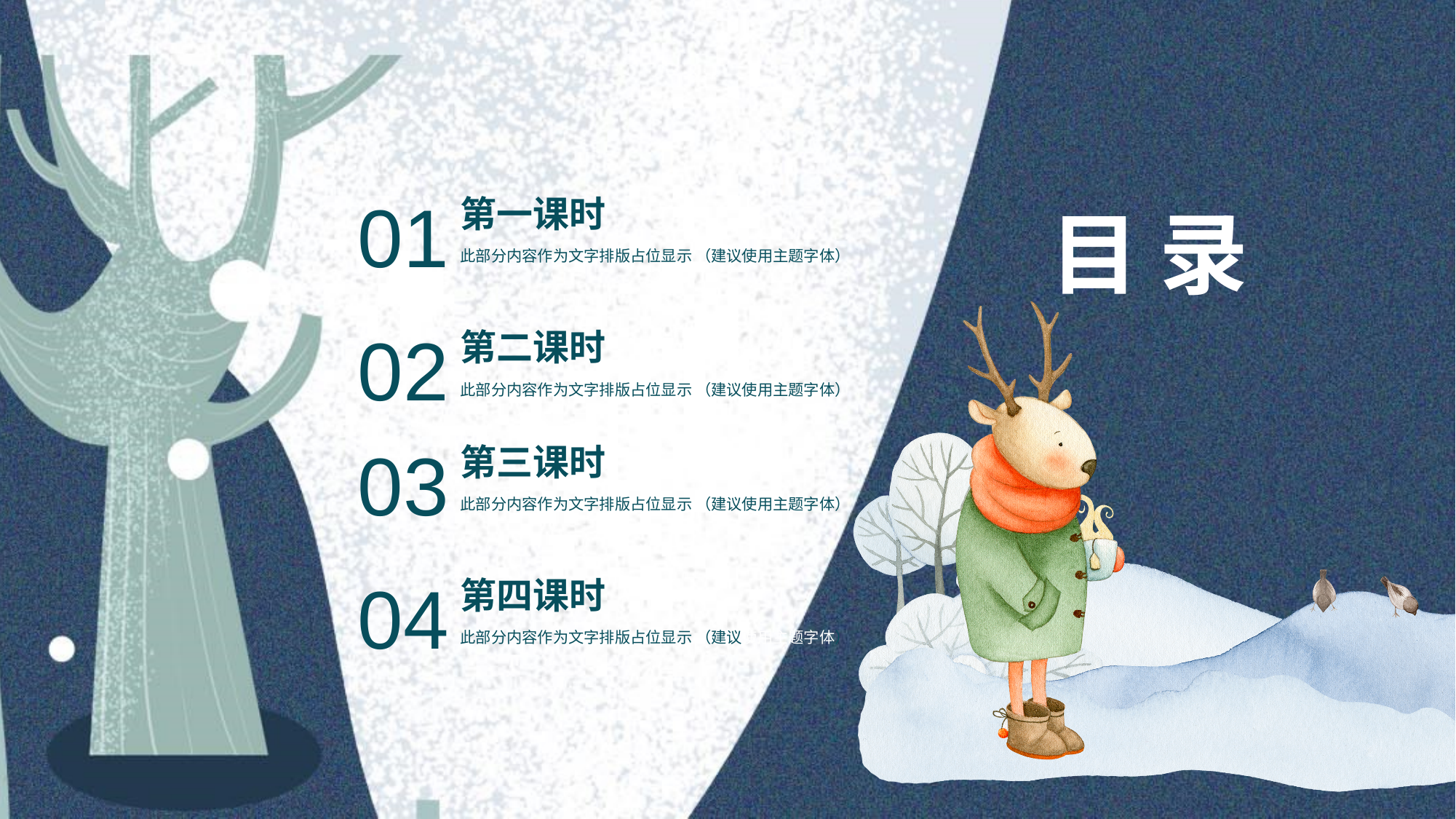

01
第一课时
此部分内容作为文字排版占位显示 （建议使用主题字体）
目 录

02
第二课时
此部分内容作为文字排版占位显示 （建议使用主题字体）

03
第三课时
此部分内容作为文字排版占位显示 （建议使用主题字体）

04
第四课时
此部分内容作为文字排版占位显示 （建议使用主题字体）